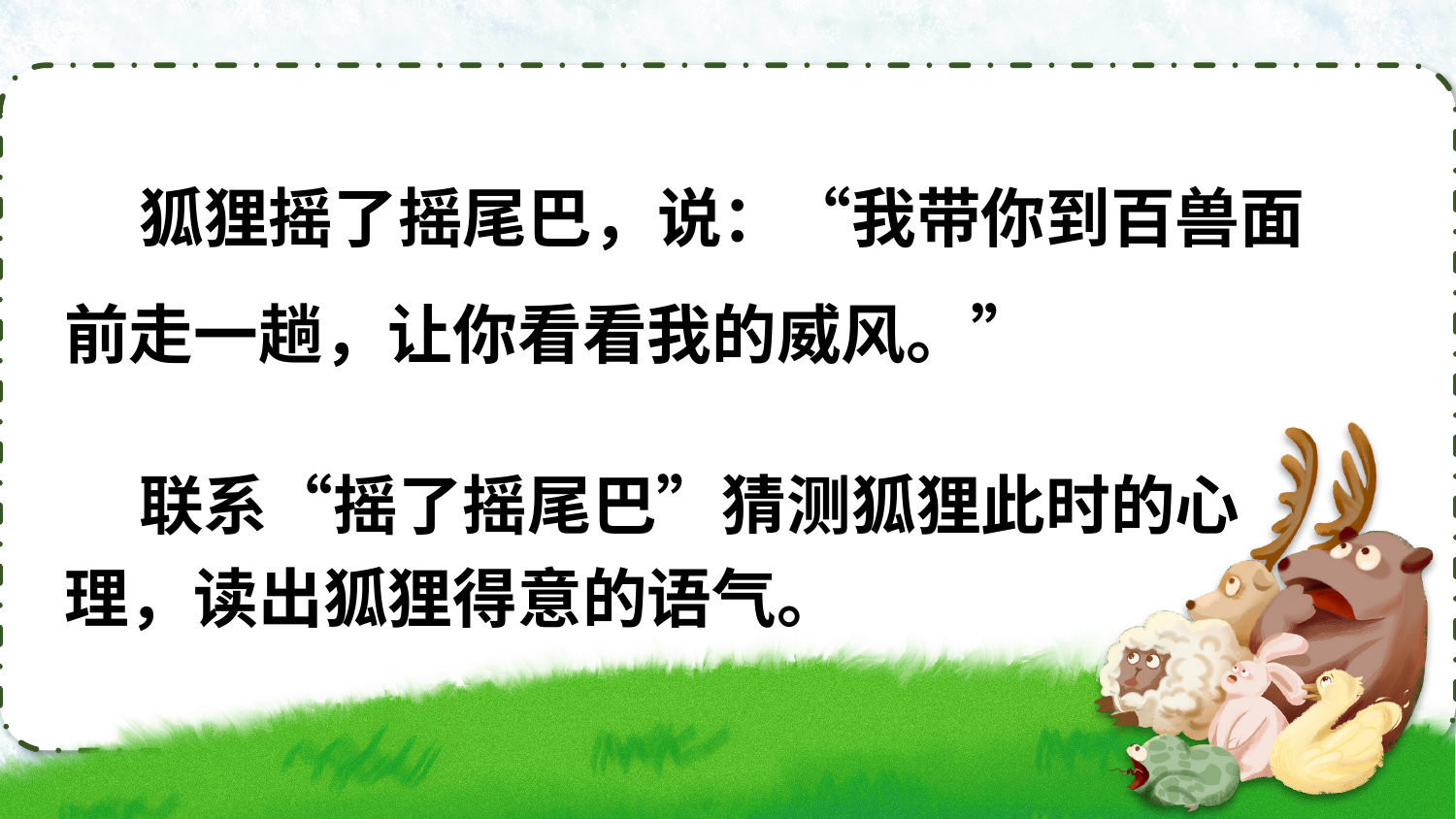

狐狸摇了摇尾巴，说：“我带你到百兽面前走一趟，让你看看我的威风。”
    联系“摇了摇尾巴”猜测狐狸此时的心理，读出狐狸得意的语气。